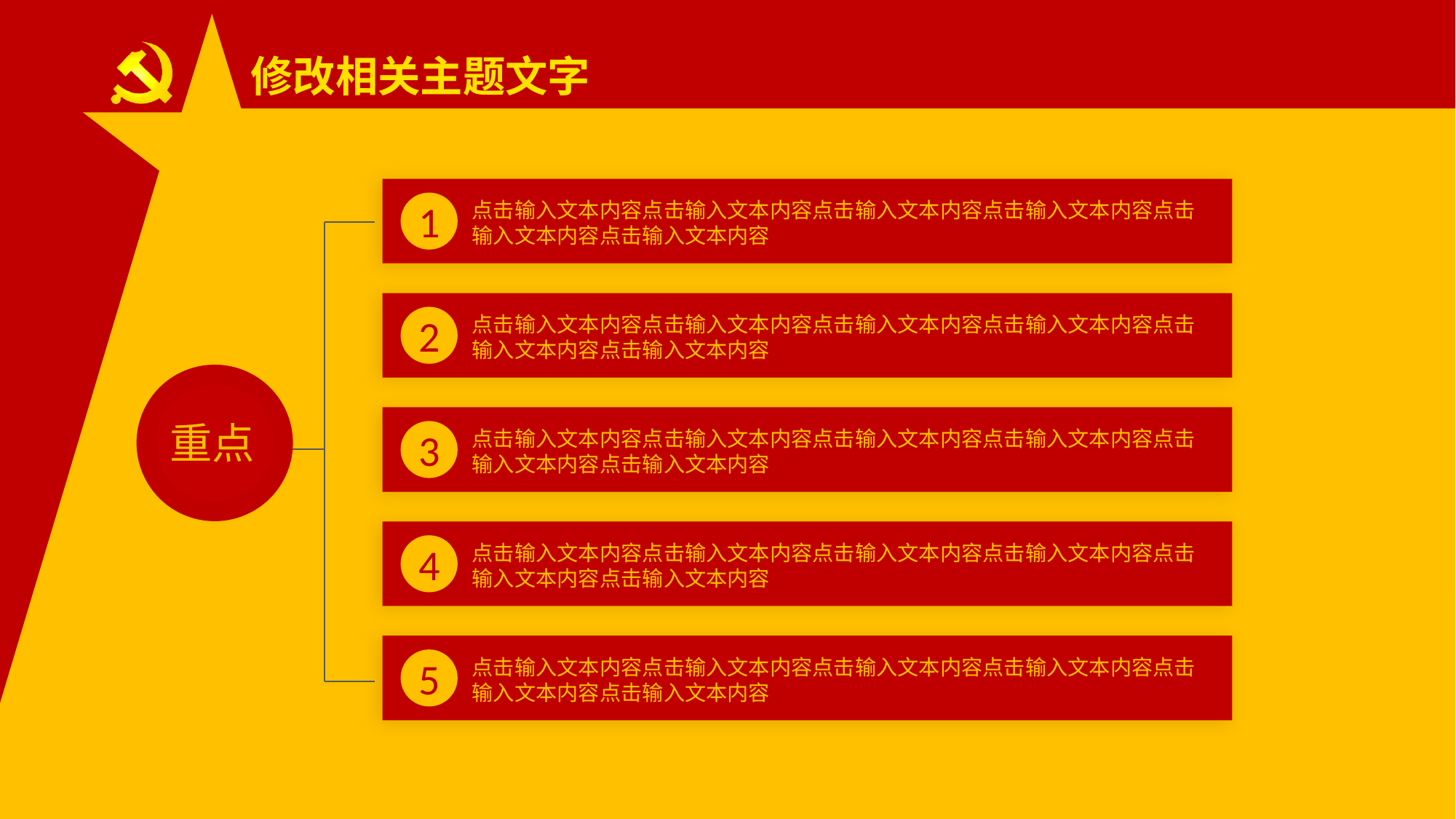

修改相关主题文字

1
点击输入文本内容点击输入文本内容点击输入文本内容点击输入文本内容点击输入文本内容点击输入文本内容

2
点击输入文本内容点击输入文本内容点击输入文本内容点击输入文本内容点击输入文本内容点击输入文本内容

重点

3
点击输入文本内容点击输入文本内容点击输入文本内容点击输入文本内容点击输入文本内容点击输入文本内容

4
点击输入文本内容点击输入文本内容点击输入文本内容点击输入文本内容点击输入文本内容点击输入文本内容

5
点击输入文本内容点击输入文本内容点击输入文本内容点击输入文本内容点击输入文本内容点击输入文本内容